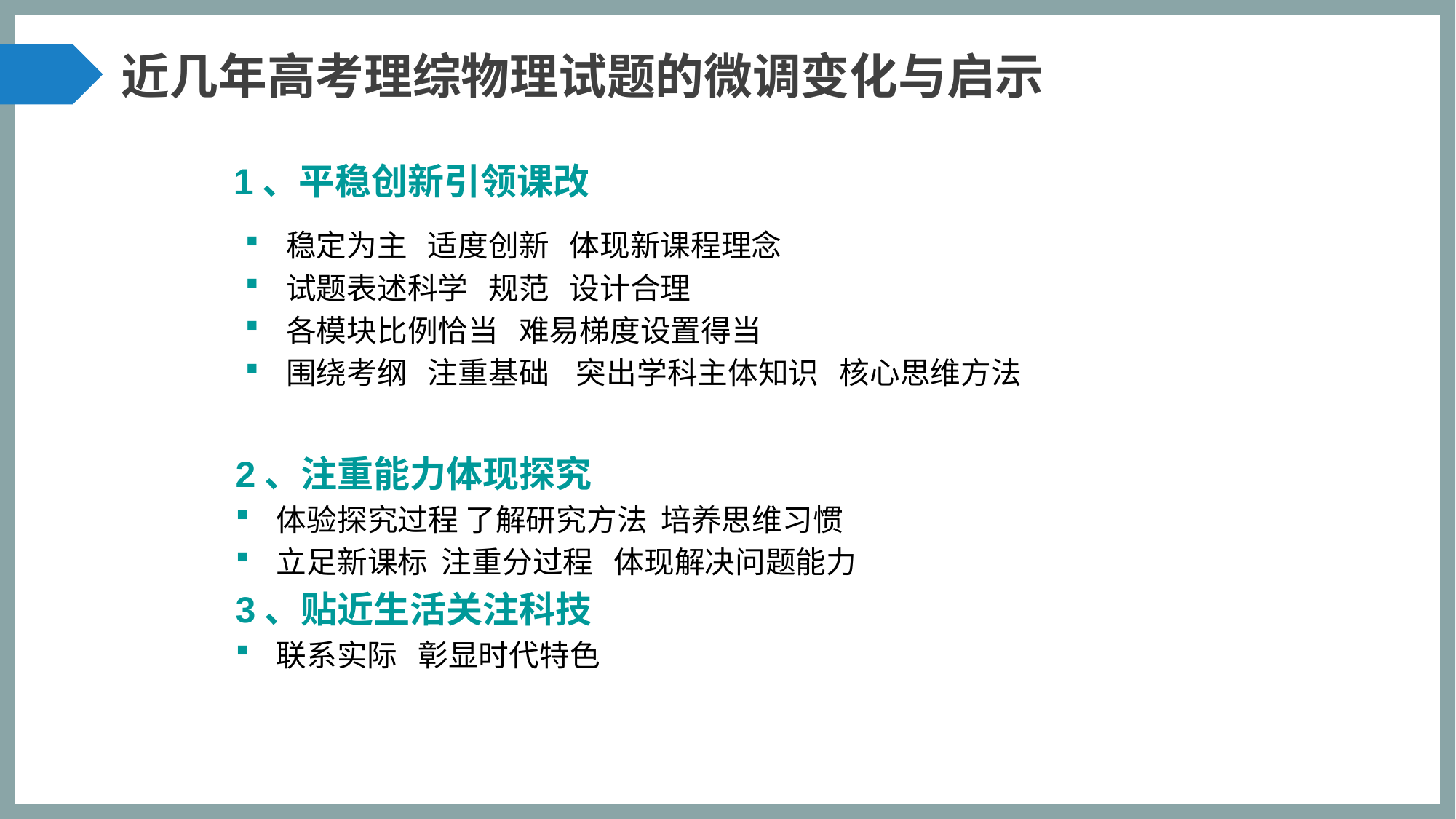

近几年高考理综物理试题的微调变化与启示
# 1、平稳创新引领课改
稳定为主   适度创新   体现新课程理念
试题表述科学   规范   设计合理
各模块比例恰当   难易梯度设置得当
围绕考纲   注重基础    突出学科主体知识   核心思维方法

2、注重能力体现探究
体验探究过程 了解研究方法  培养思维习惯
立足新课标  注重分过程   体现解决问题能力
3、贴近生活关注科技
联系实际   彰显时代特色

9